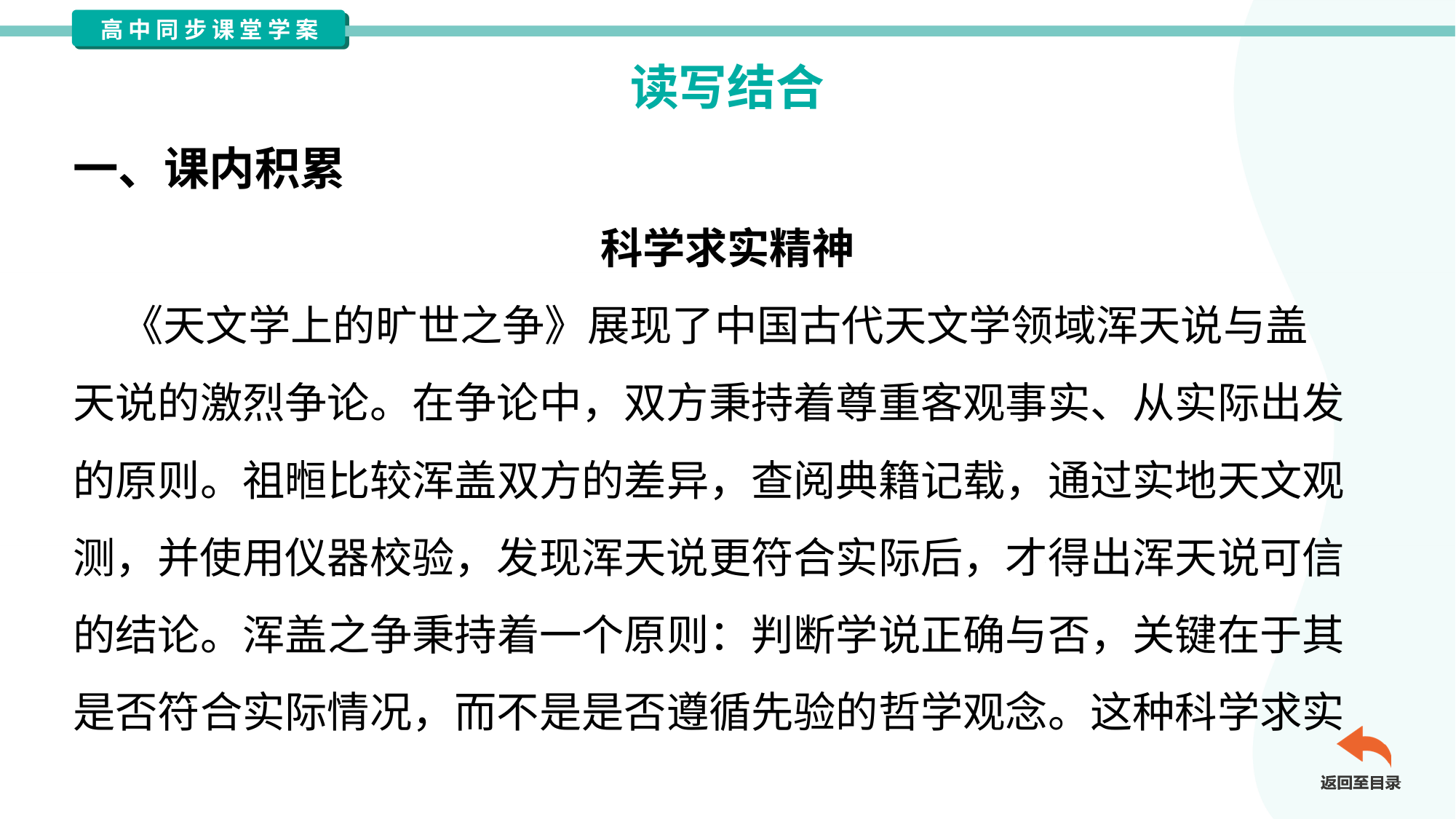

读写结合
一、课内积累
科学求实精神
    《天文学上的旷世之争》展现了中国古代天文学领域浑天说与盖
天说的激烈争论。在争论中，双方秉持着尊重客观事实、从实际出发
的原则。祖暅比较浑盖双方的差异，查阅典籍记载，通过实地天文观
测，并使用仪器校验，发现浑天说更符合实际后，才得出浑天说可信
的结论。浑盖之争秉持着一个原则：判断学说正确与否，关键在于其
是否符合实际情况，而不是是否遵循先验的哲学观念。这种科学求实